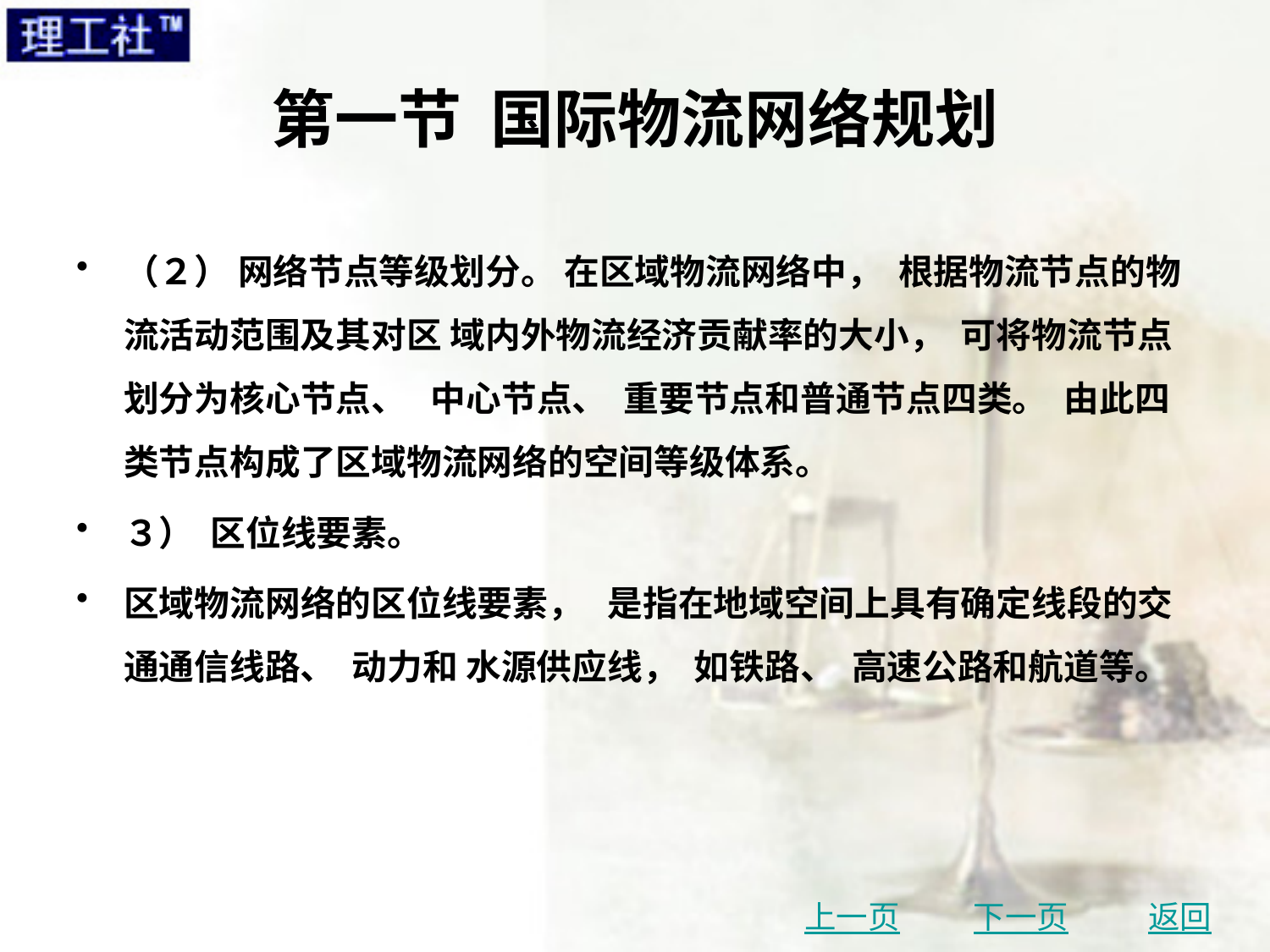

# 第一节  国际物流网络规划
（２） 网络节点等级划分。 在区域物流网络中，  根据物流节点的物流活动范围及其对区 域内外物流经济贡献率的大小，  可将物流节点划分为核心节点、   中心节点、  重要节点和普通节点四类。  由此四类节点构成了区域物流网络的空间等级体系。
３）  区位线要素。
区域物流网络的区位线要素，   是指在地域空间上具有确定线段的交通通信线路、  动力和 水源供应线，  如铁路、  高速公路和航道等。
上一页
下一页
返回